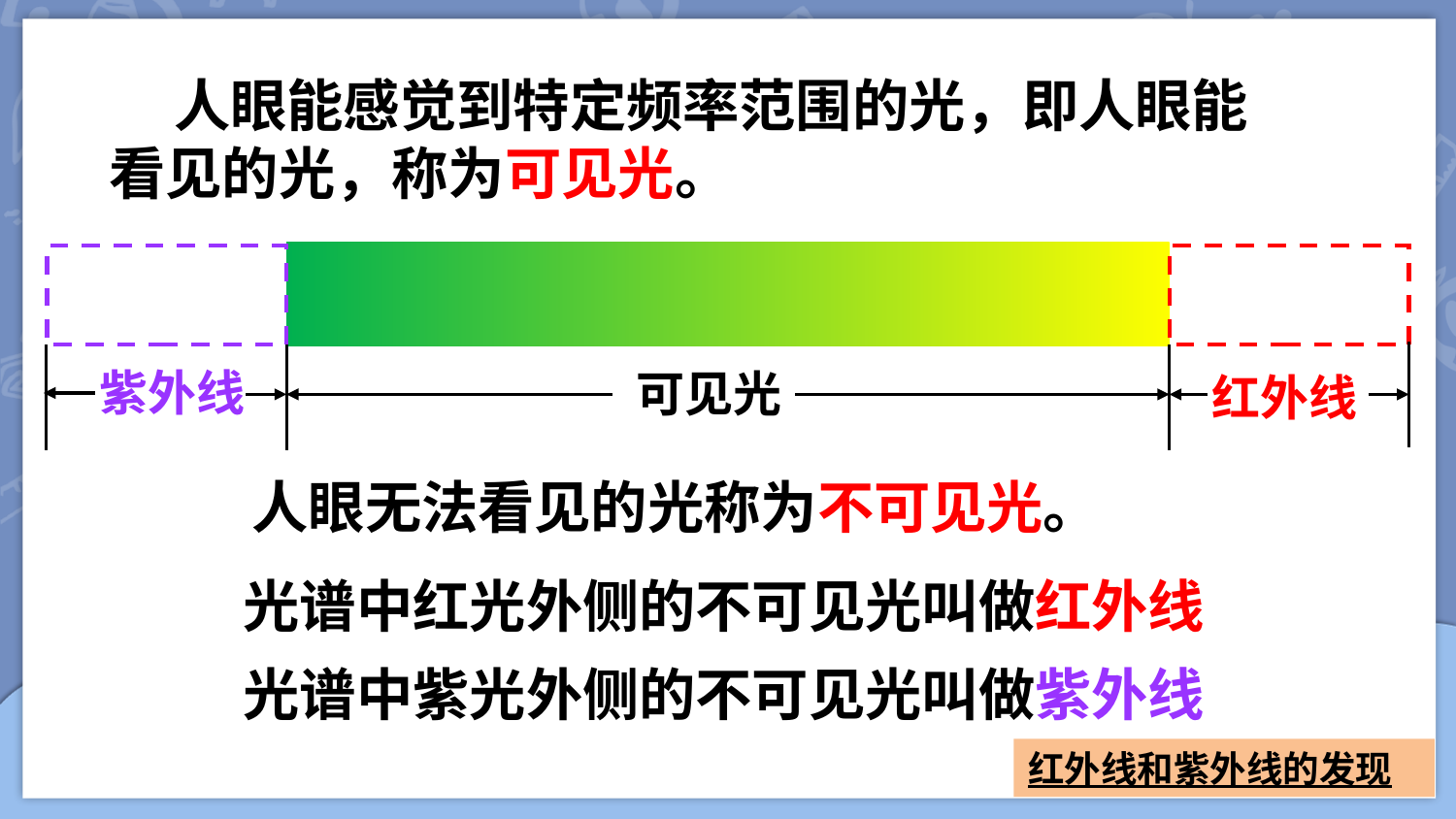

人眼能感觉到特定频率范围的光，即人眼能看见的光，称为可见光。

紫外线
可见光
红外线
人眼无法看见的光称为不可见光。
光谱中红光外侧的不可见光叫做红外线
光谱中紫光外侧的不可见光叫做紫外线
红外线和紫外线的发现